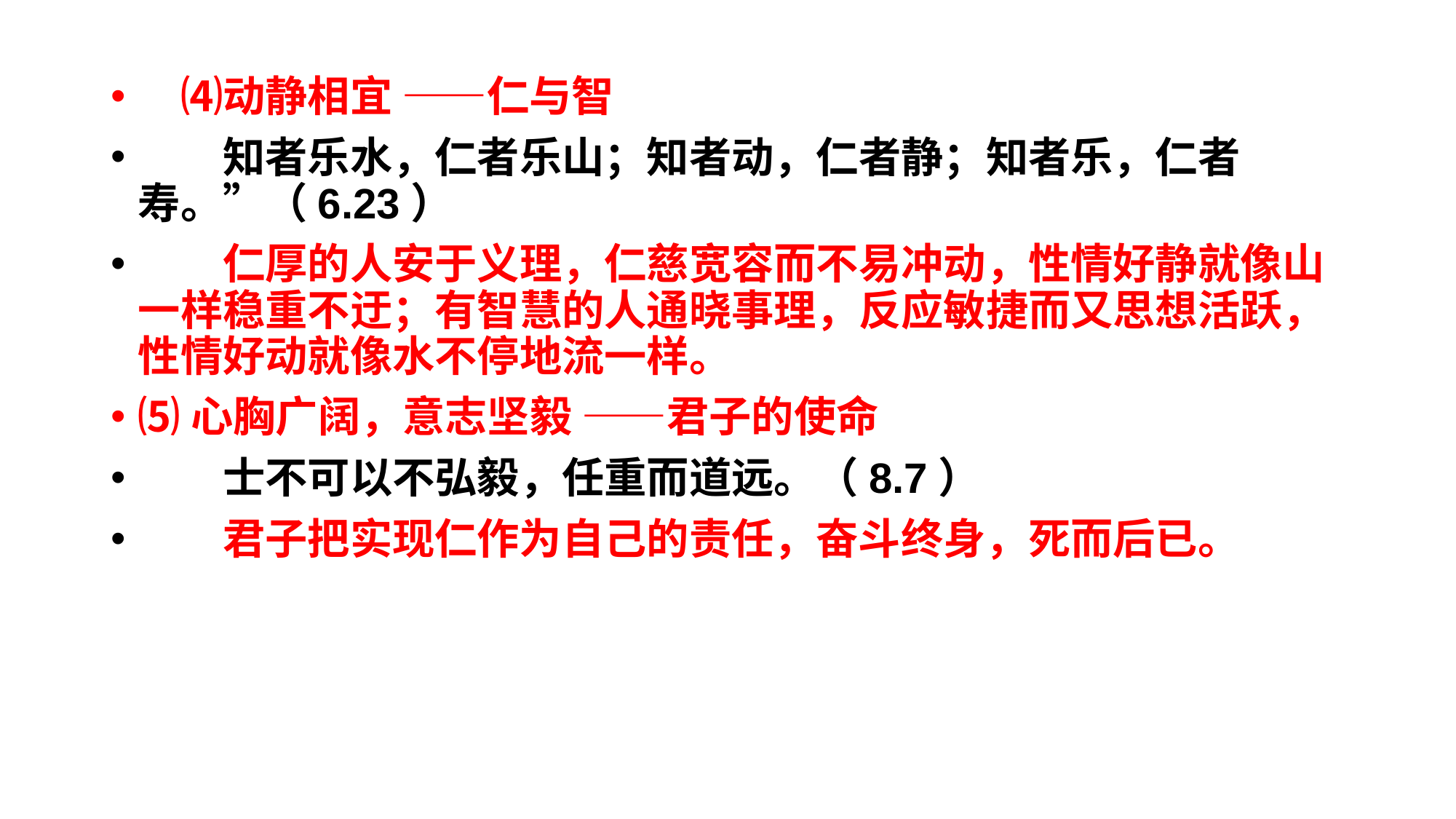

#
　⑷动静相宜 ——仁与智
　　知者乐水，仁者乐山；知者动，仁者静；知者乐，仁者寿。”（6.23）
　　仁厚的人安于义理，仁慈宽容而不易冲动，性情好静就像山一样稳重不迂；有智慧的人通晓事理，反应敏捷而又思想活跃，性情好动就像水不停地流一样。
⑸心胸广阔，意志坚毅 ——君子的使命
　　士不可以不弘毅，任重而道远。（8.7）
　　君子把实现仁作为自己的责任，奋斗终身，死而后已。